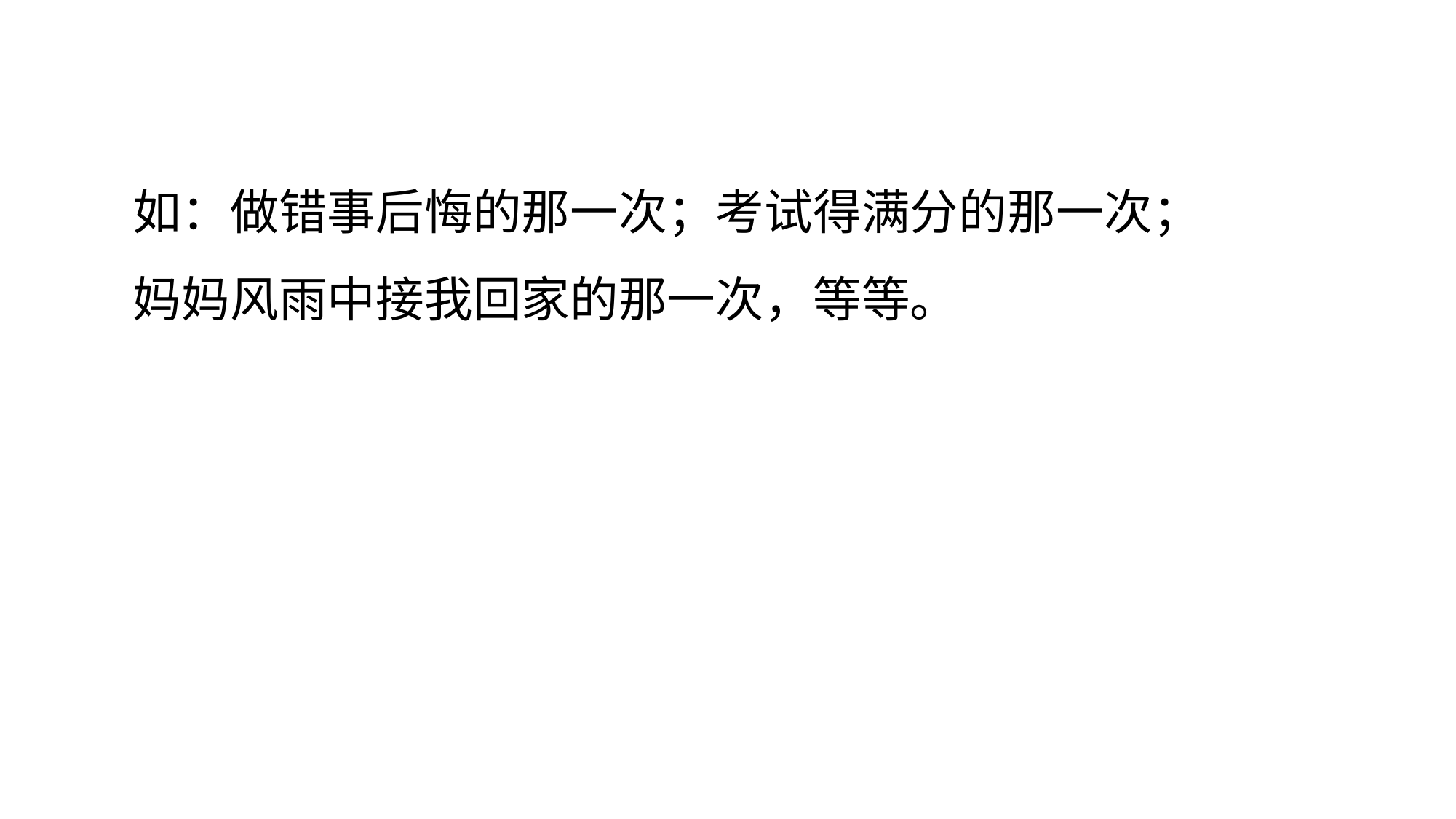

如：做错事后悔的那一次；考试得满分的那一次；
妈妈风雨中接我回家的那一次，等等。